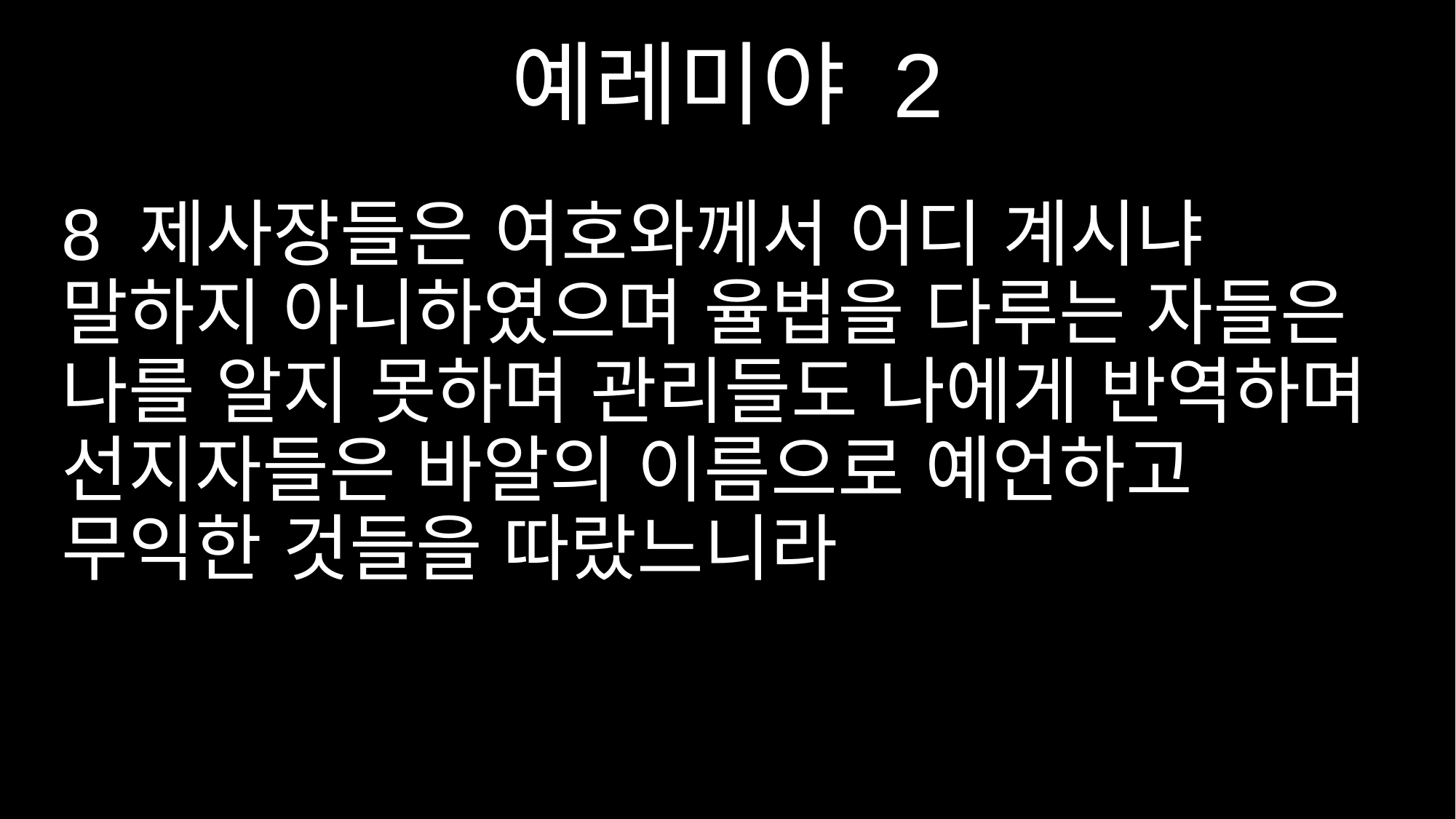

예레미야 2
8 제사장들은 여호와께서 어디 계시냐 말하지 아니하였으며 율법을 다루는 자들은 나를 알지 못하며 관리들도 나에게 반역하며 선지자들은 바알의 이름으로 예언하고 무익한 것들을 따랐느니라